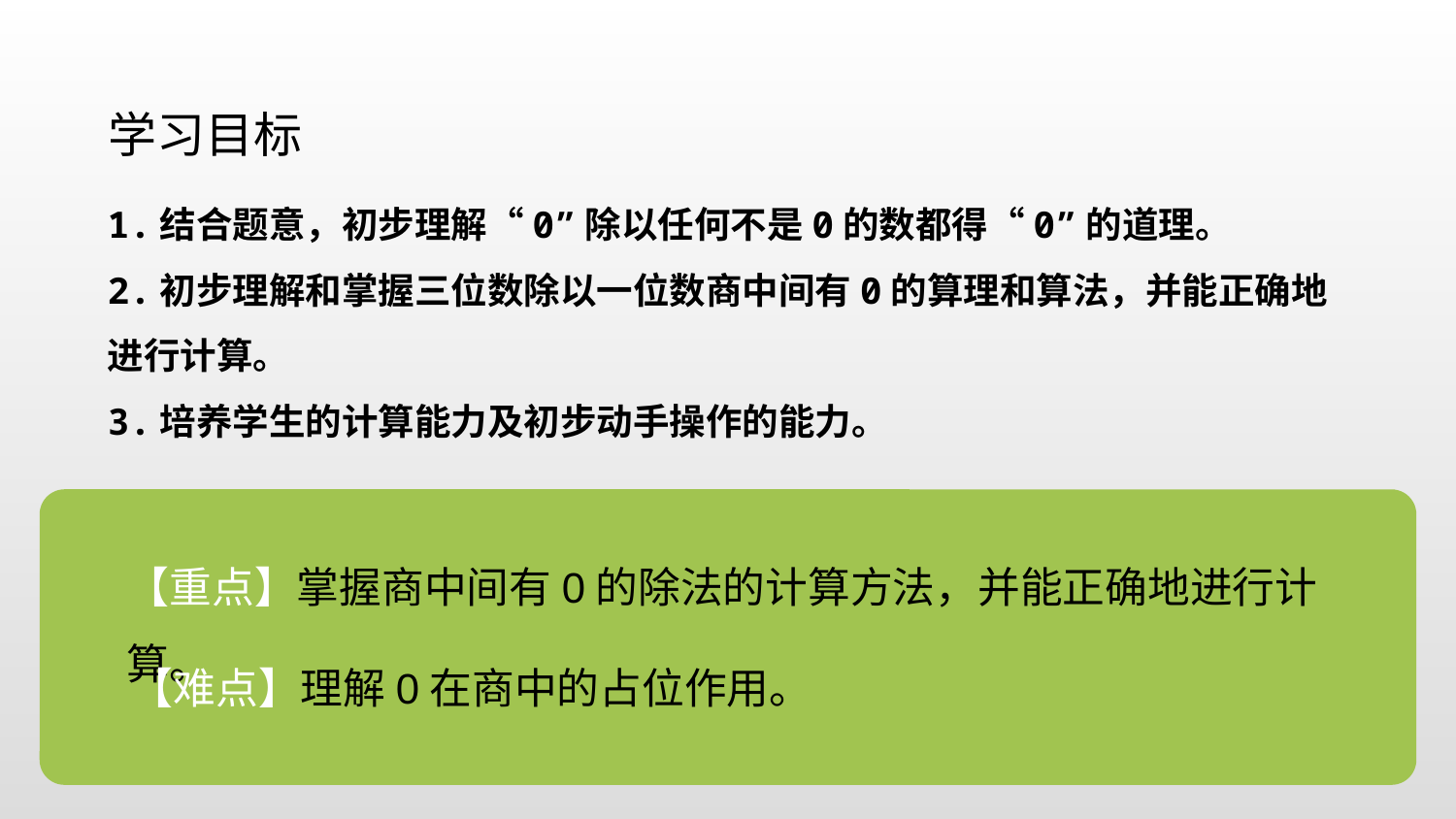

学习目标
1.结合题意，初步理解“0”除以任何不是0的数都得“0”的道理。
2.初步理解和掌握三位数除以一位数商中间有0的算理和算法，并能正确地进行计算。
3.培养学生的计算能力及初步动手操作的能力。

【重点】掌握商中间有0的除法的计算方法，并能正确地进行计算。
【难点】理解0在商中的占位作用。